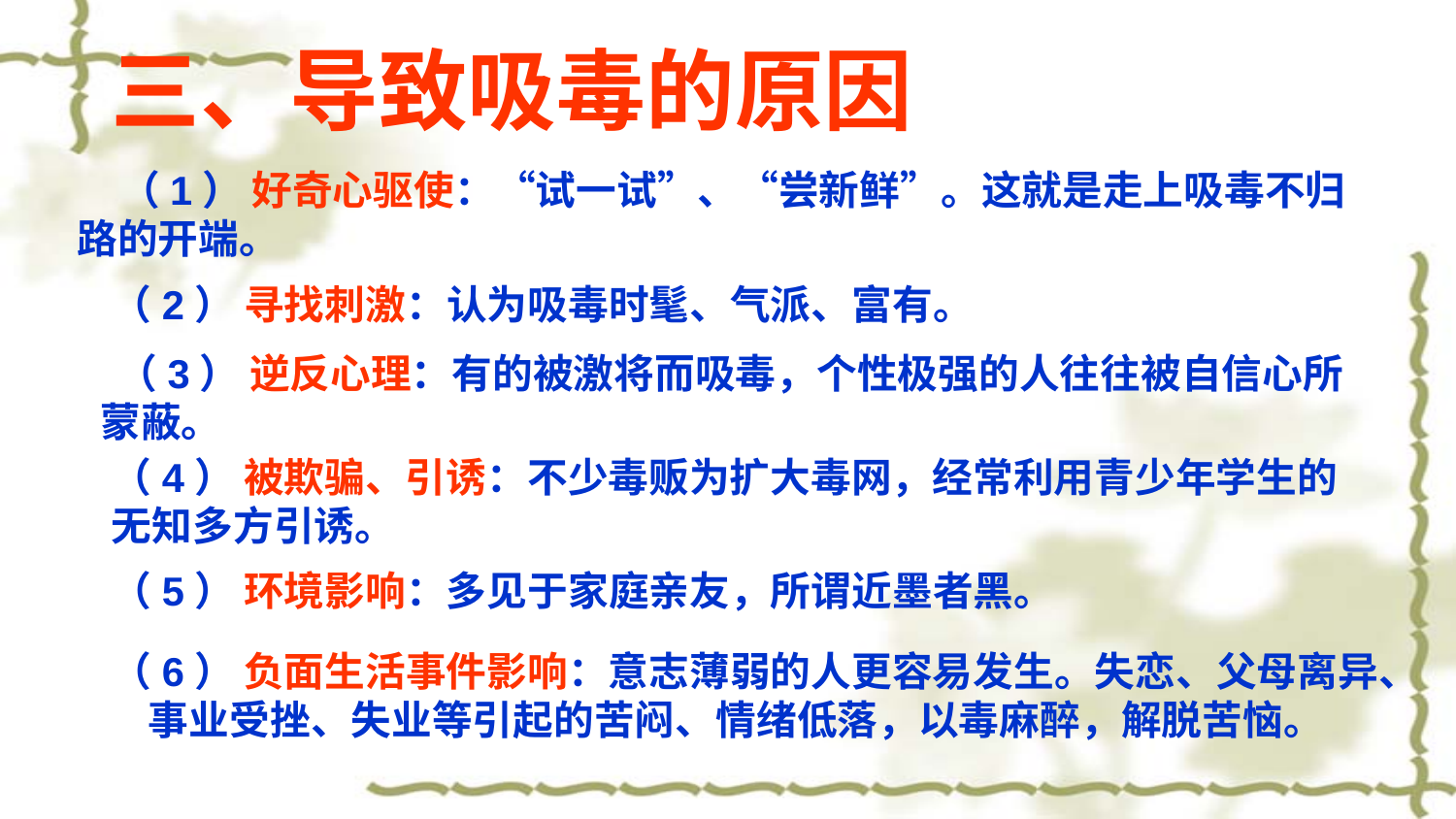

三、导致吸毒的原因
（1） 好奇心驱使：“试一试”、“尝新鲜”。这就是走上吸毒不归路的开端。
（2） 寻找刺激：认为吸毒时髦、气派、富有。
 （3） 逆反心理：有的被激将而吸毒，个性极强的人往往被自信心所蒙蔽。
（4） 被欺骗、引诱：不少毒贩为扩大毒网，经常利用青少年学生的无知多方引诱。
（5） 环境影响：多见于家庭亲友，所谓近墨者黑。
（6） 负面生活事件影响：意志薄弱的人更容易发生。失恋、父母离异、    事业受挫、失业等引起的苦闷、情绪低落，以毒麻醉，解脱苦恼。